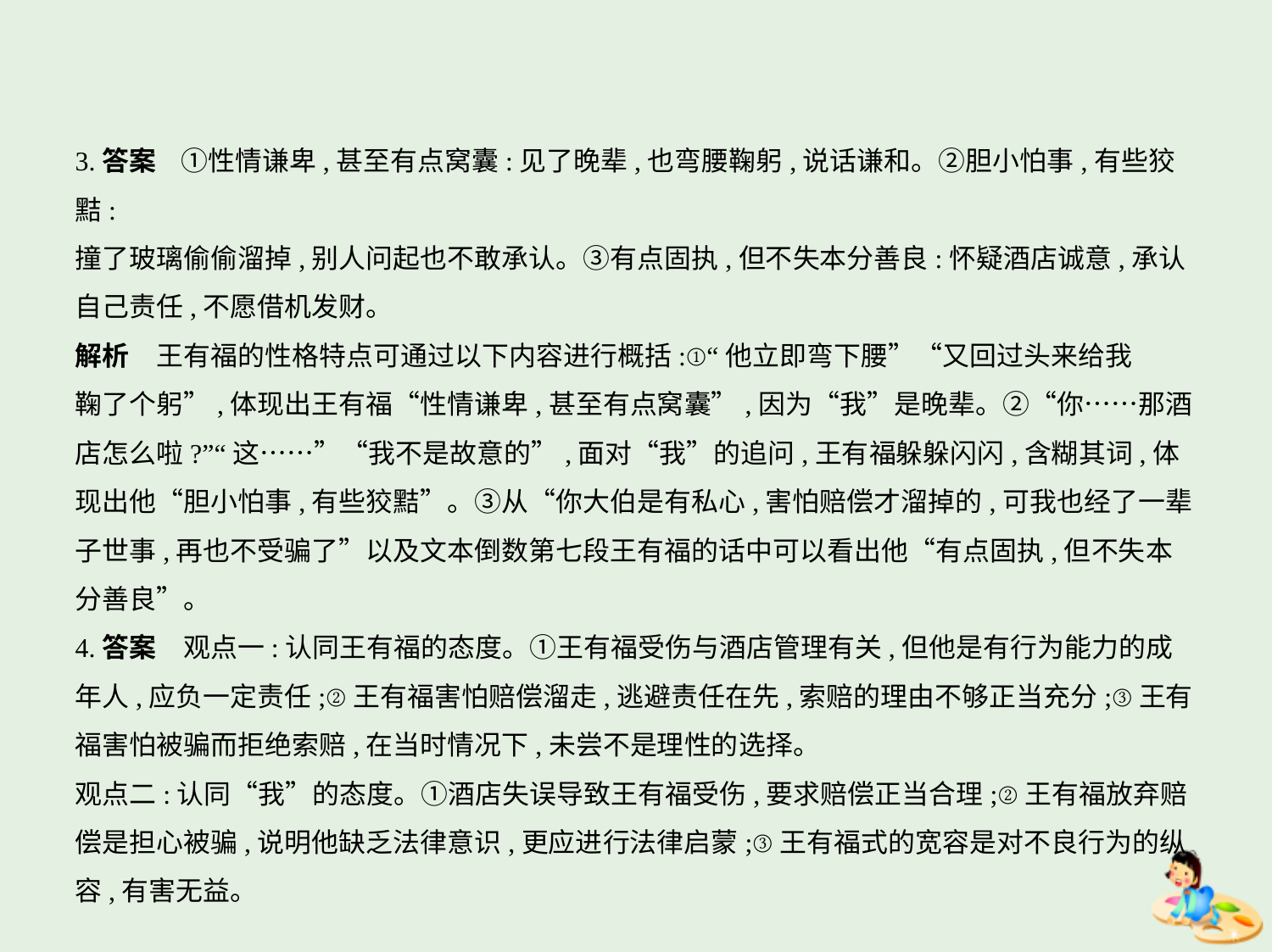

3.答案    ①性情谦卑,甚至有点窝囊:见了晚辈,也弯腰鞠躬,说话谦和。②胆小怕事,有些狡黠:
撞了玻璃偷偷溜掉,别人问起也不敢承认。③有点固执,但不失本分善良:怀疑酒店诚意,承认
自己责任,不愿借机发财。
解析　王有福的性格特点可通过以下内容进行概括:①“他立即弯下腰”“又回过头来给我
鞠了个躬”,体现出王有福“性情谦卑,甚至有点窝囊”,因为“我”是晚辈。②“你……那酒
店怎么啦?”“这……”“我不是故意的”,面对“我”的追问,王有福躲躲闪闪,含糊其词,体
现出他“胆小怕事,有些狡黠”。③从“你大伯是有私心,害怕赔偿才溜掉的,可我也经了一辈
子世事,再也不受骗了”以及文本倒数第七段王有福的话中可以看出他“有点固执,但不失本
分善良”。
4.答案　观点一:认同王有福的态度。①王有福受伤与酒店管理有关,但他是有行为能力的成
年人,应负一定责任;②王有福害怕赔偿溜走,逃避责任在先,索赔的理由不够正当充分;③王有
福害怕被骗而拒绝索赔,在当时情况下,未尝不是理性的选择。
观点二:认同“我”的态度。①酒店失误导致王有福受伤,要求赔偿正当合理;②王有福放弃赔
偿是担心被骗,说明他缺乏法律意识,更应进行法律启蒙;③王有福式的宽容是对不良行为的纵
容,有害无益。